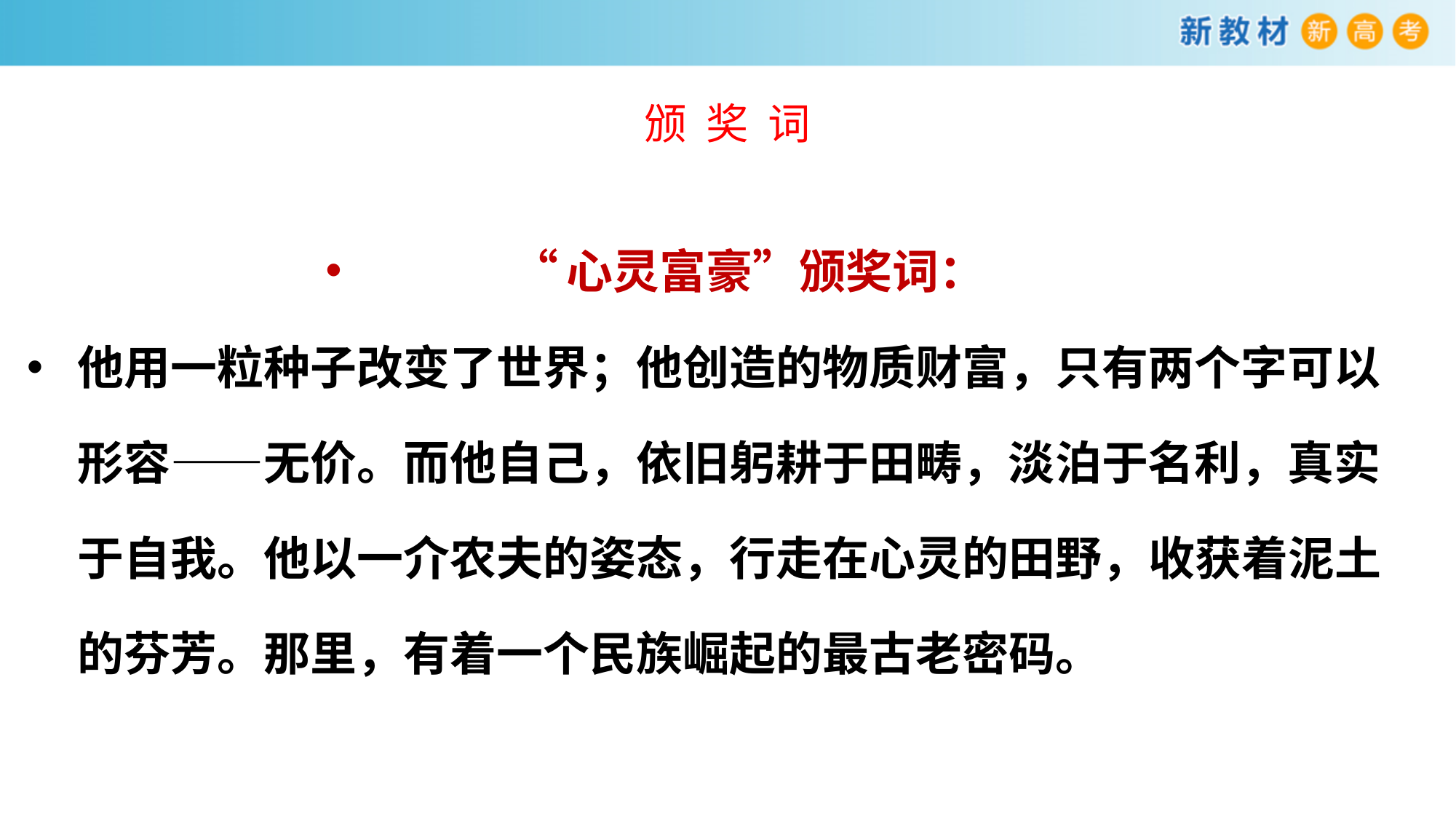

# 颁  奖  词
“心灵富豪”颁奖词：
他用一粒种子改变了世界；他创造的物质财富，只有两个字可以形容——无价。而他自己，依旧躬耕于田畴，淡泊于名利，真实于自我。他以一介农夫的姿态，行走在心灵的田野，收获着泥土的芬芳。那里，有着一个民族崛起的最古老密码。